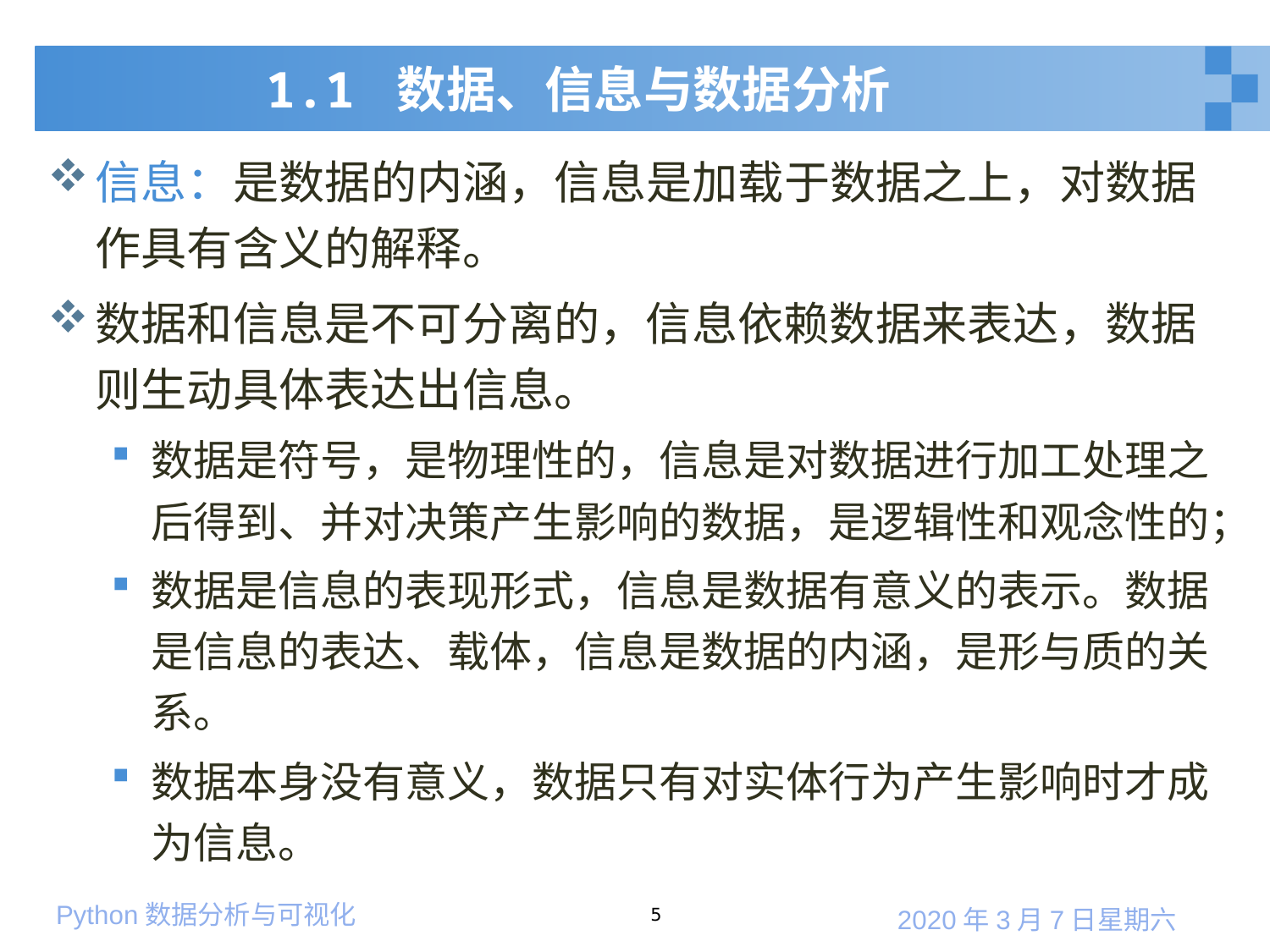

# 1.1 数据、信息与数据分析
信息：是数据的内涵，信息是加载于数据之上，对数据作具有含义的解释。
数据和信息是不可分离的，信息依赖数据来表达，数据则生动具体表达出信息。
数据是符号，是物理性的，信息是对数据进行加工处理之后得到、并对决策产生影响的数据，是逻辑性和观念性的；
数据是信息的表现形式，信息是数据有意义的表示。数据是信息的表达、载体，信息是数据的内涵，是形与质的关系。
数据本身没有意义，数据只有对实体行为产生影响时才成为信息。
5
2020年3月7日星期六